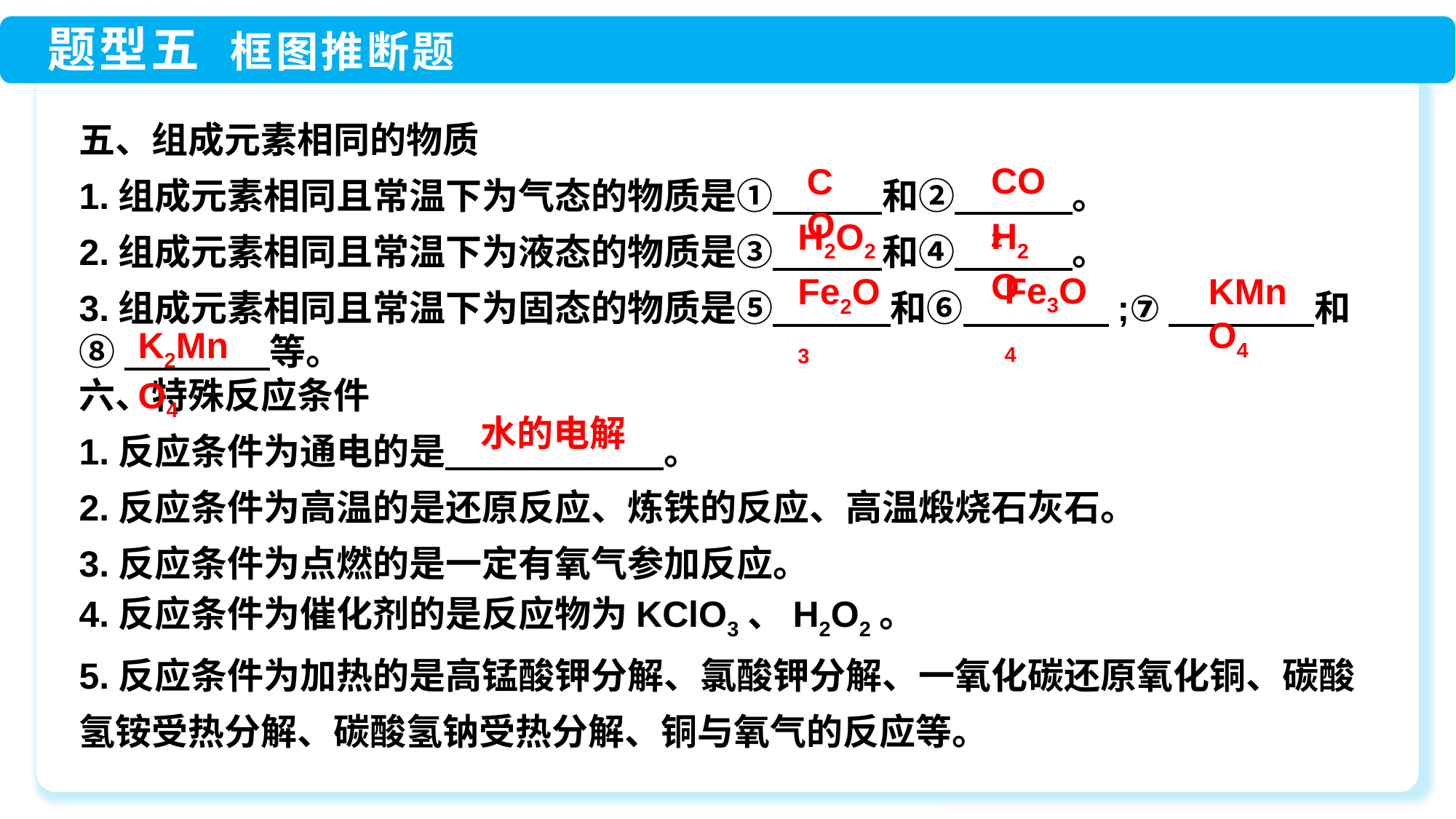

五、组成元素相同的物质
1.组成元素相同且常温下为气态的物质是①　　　和②　　　 。
2.组成元素相同且常温下为液态的物质是③　　　和④　　　 。
3.组成元素相同且常温下为固态的物质是⑤　　　 和⑥　　　　;⑦　　　　和
⑧　　　　等。
六、特殊反应条件
1.反应条件为通电的是　　　　　　。
2.反应条件为高温的是还原反应、炼铁的反应、高温煅烧石灰石。
3.反应条件为点燃的是一定有氧气参加反应。
4.反应条件为催化剂的是反应物为KClO3、H2O2。
5.反应条件为加热的是高锰酸钾分解、氯酸钾分解、一氧化碳还原氧化铜、碳酸氢铵受热分解、碳酸氢钠受热分解、铜与氧气的反应等。
CO2
CO
H2O
H2O2
Fe3O4
Fe2O3
KMnO4
K2MnO4
水的电解